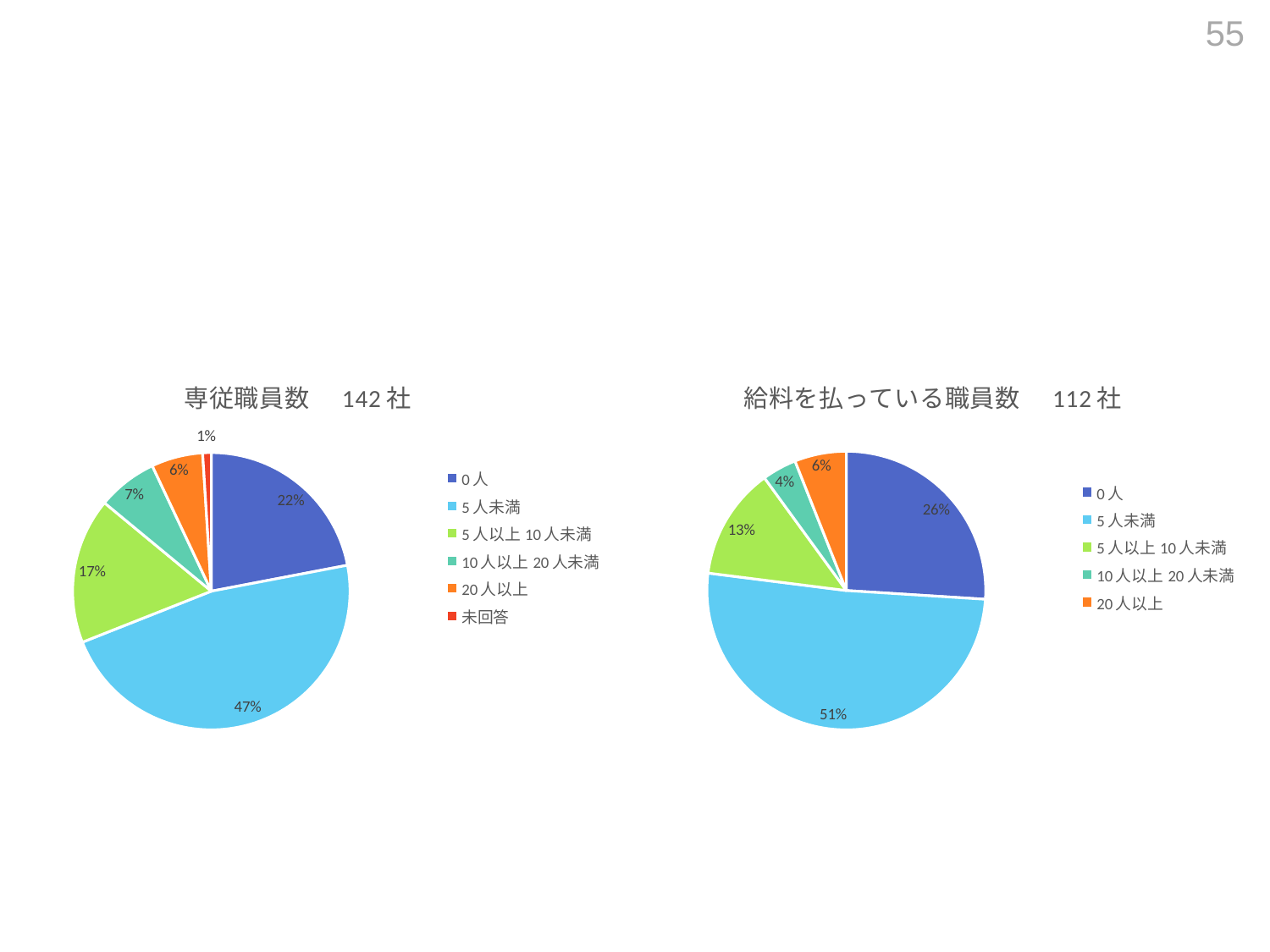

55
#

### Chart: 専従職員数　142社

| Category |  |
|---|---|
| 0人 | 0.22 |
| 5人未満 | 0.47 |
| 5人以上10人未満 | 0.17 |
| 10人以上20人未満 | 0.07 |
| 20人以上 | 0.06 |
| 未回答 | 0.01 |

### Chart: 給料を払っている職員数　112社

| Category |  |
|---|---|
| 0人 | 0.26 |
| 5人未満 | 0.51 |
| 5人以上10人未満 | 0.13 |
| 10人以上20人未満 | 0.04 |
| 20人以上 | 0.06 |